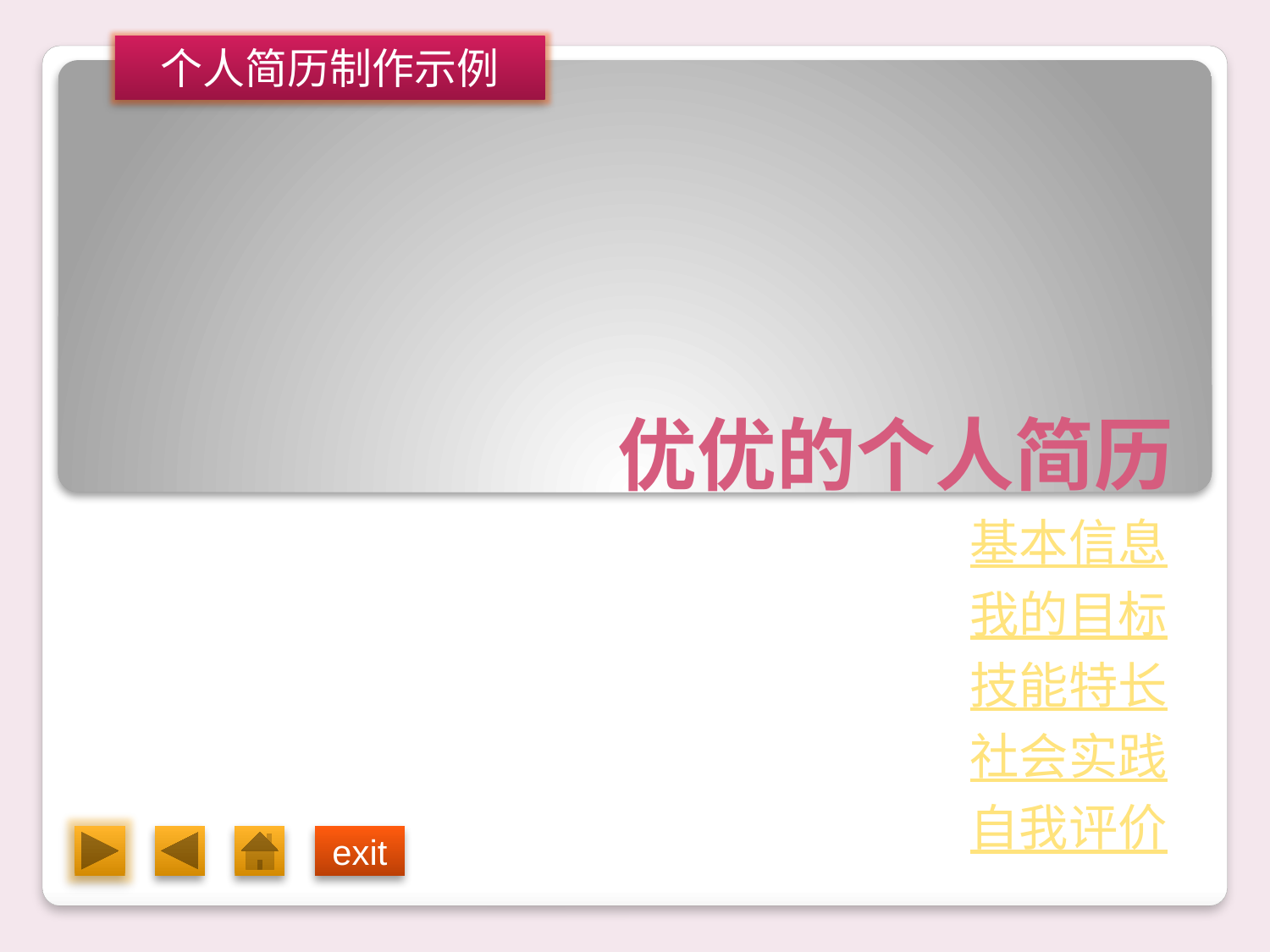

# 优优的个人简历
基本信息
我的目标
技能特长
社会实践
自我评价